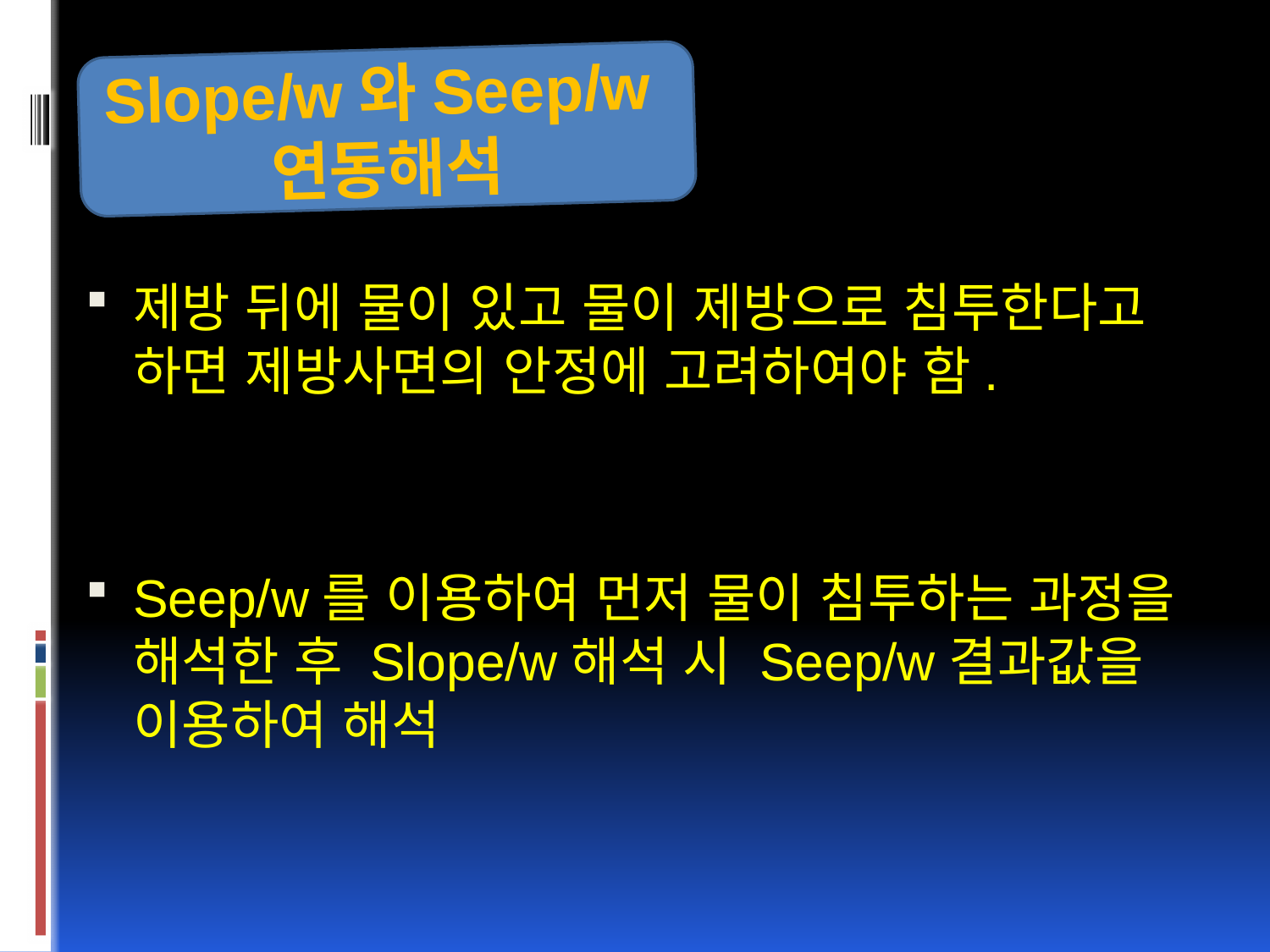

Slope/w와Seep/w
연동해석
제방 뒤에 물이 있고 물이 제방으로 침투한다고 하면 제방사면의 안정에 고려하여야 함.

Seep/w를 이용하여 먼저 물이 침투하는 과정을 해석한 후 Slope/w해석 시 Seep/w결과값을 이용하여 해석